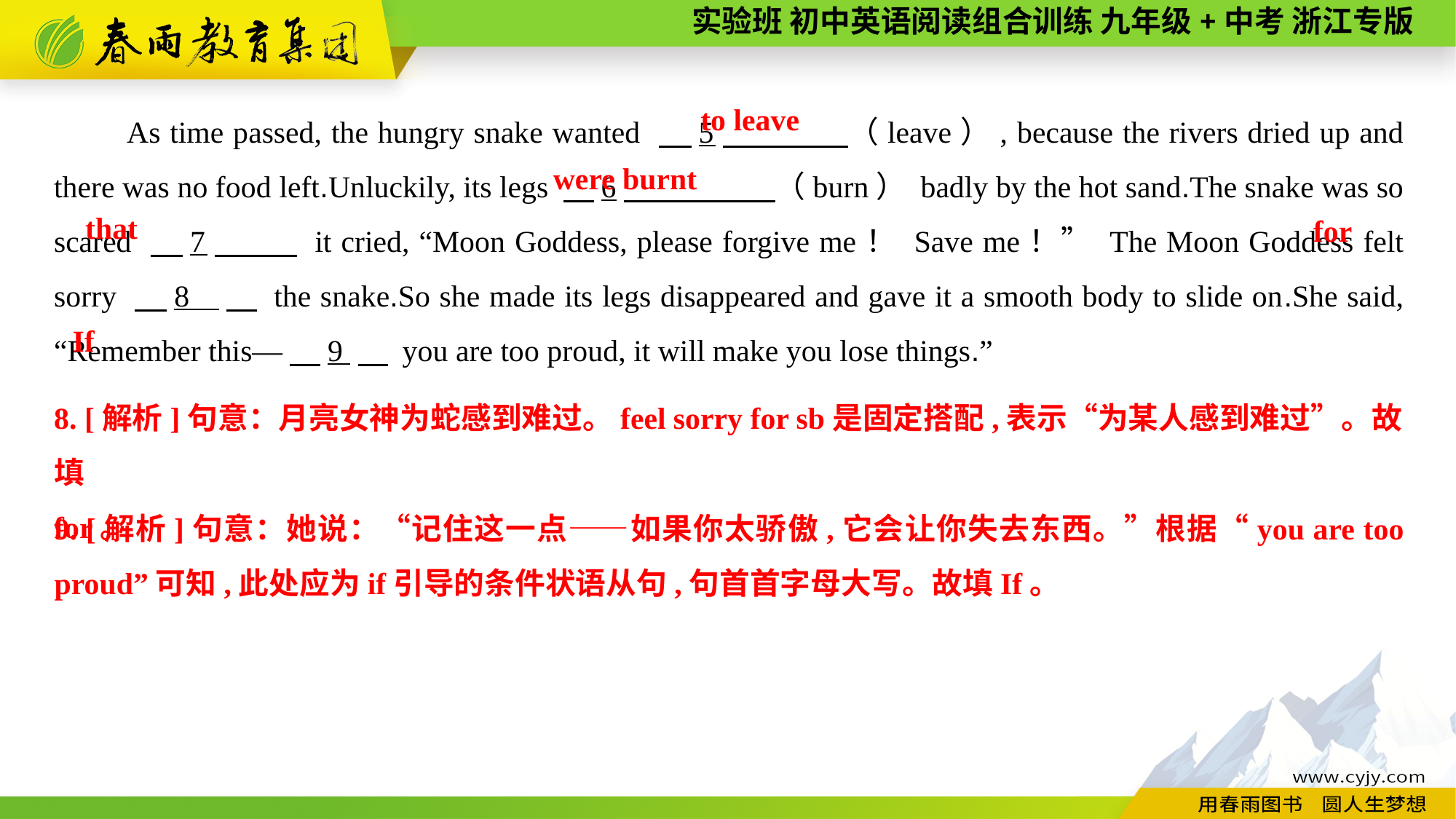

As time passed, the hungry snake wanted 　5　           （leave）, because the rivers dried up and there was no food left.Unluckily, its legs 　6　                  （burn） badly by the hot sand.The snake was so scared 　7　       it cried, “Moon Goddess, please forgive me！ Save me！” The Moon Goddess felt sorry 　8   　 the snake.So she made its legs disappeared and gave it a smooth body to slide on.She said, “Remember this—　9.　 you are too proud, it will make you lose things.”
to leave
were burnt
that
for
If
8. [解析]句意：月亮女神为蛇感到难过。feel sorry for sb是固定搭配,表示“为某人感到难过”。故填
for。
9. [解析]句意：她说：“记住这一点——如果你太骄傲,它会让你失去东西。”根据“you are too proud”可知,此处应为if引导的条件状语从句,句首首字母大写。故填If。